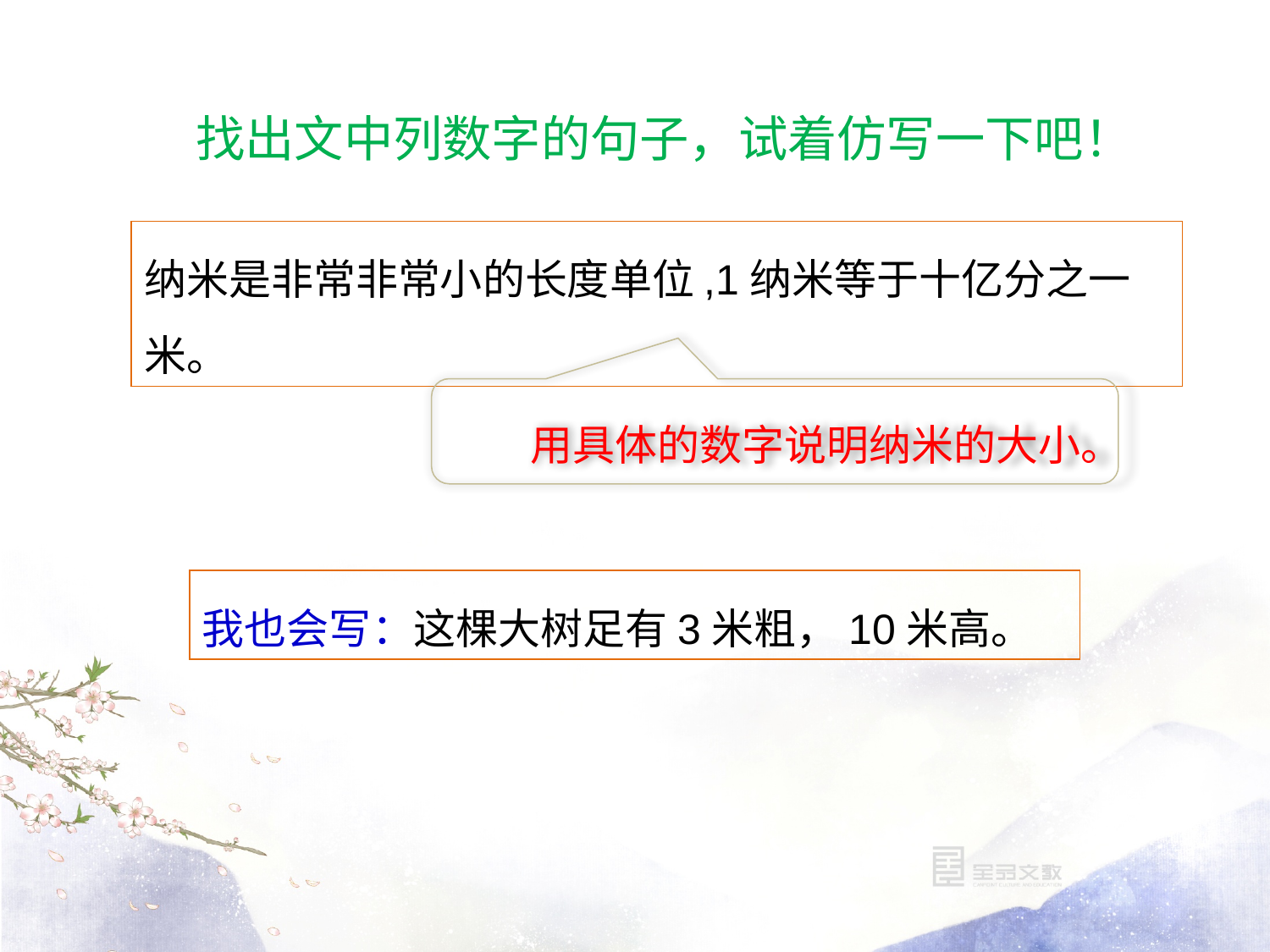

找出文中列数字的句子，试着仿写一下吧！
纳米是非常非常小的长度单位,1纳米等于十亿分之一米。
 用具体的数字说明纳米的大小。
我也会写：这棵大树足有3米粗，10米高。